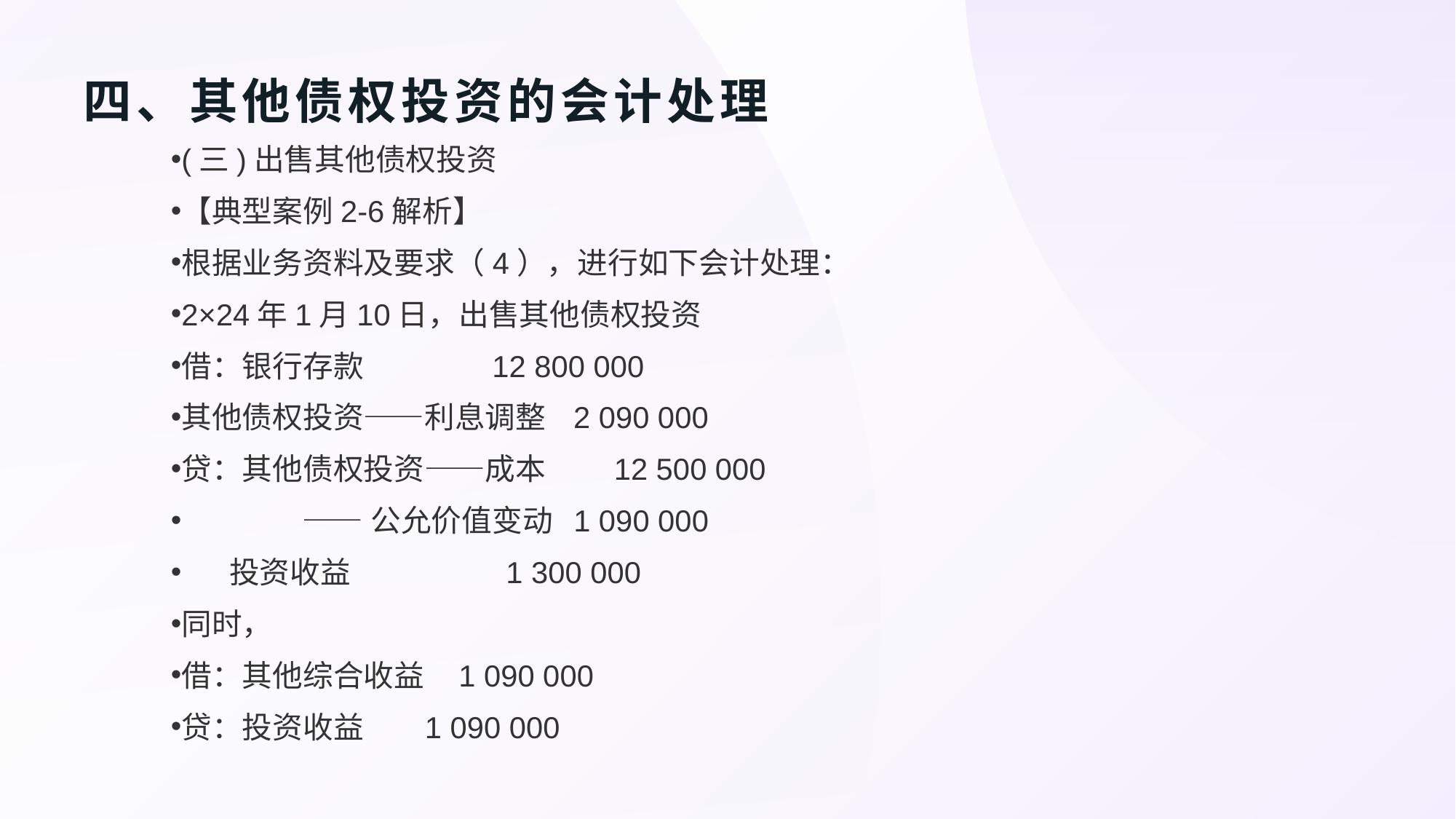

# 四、其他债权投资的会计处理
(三)出售其他债权投资
【典型案例2-6解析】
根据业务资料及要求（4），进行如下会计处理：
2×24年1月10日，出售其他债权投资
借：银行存款                  12 800 000
其他债权投资——利息调整   2 090 000
贷：其他债权投资——成本         12 500 000
                  ——公允价值变动  1 090 000
      投资收益                      1 300 000
同时，
借：其他综合收益    1 090 000
贷：投资收益        1 090 000